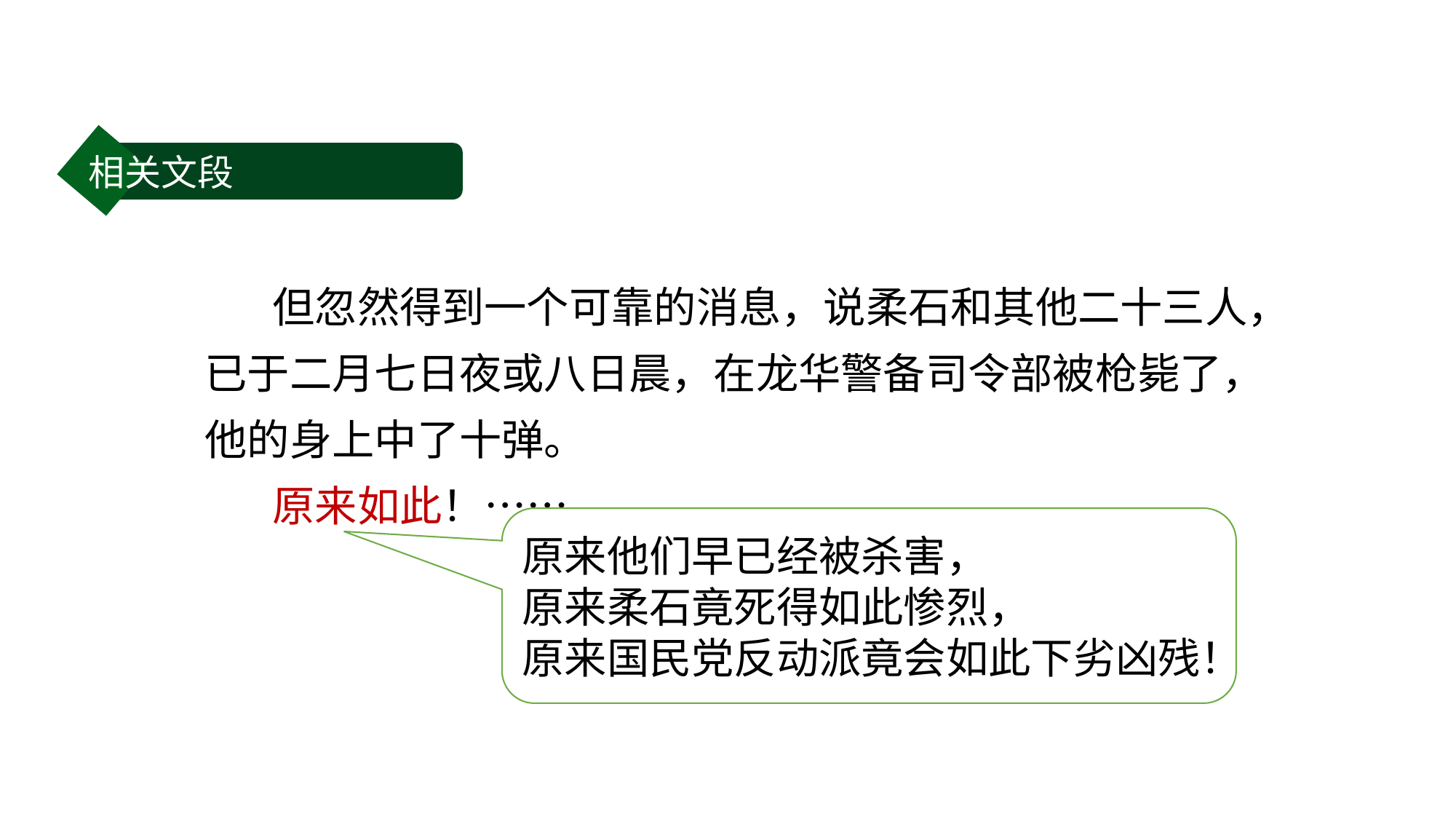

相关文段
但忽然得到一个可靠的消息，说柔石和其他二十三人，已于二月七日夜或八日晨，在龙华警备司令部被枪毙了，他的身上中了十弹。
原来如此！……
原来他们早已经被杀害，
原来柔石竟死得如此惨烈，
原来国民党反动派竟会如此下劣凶残！